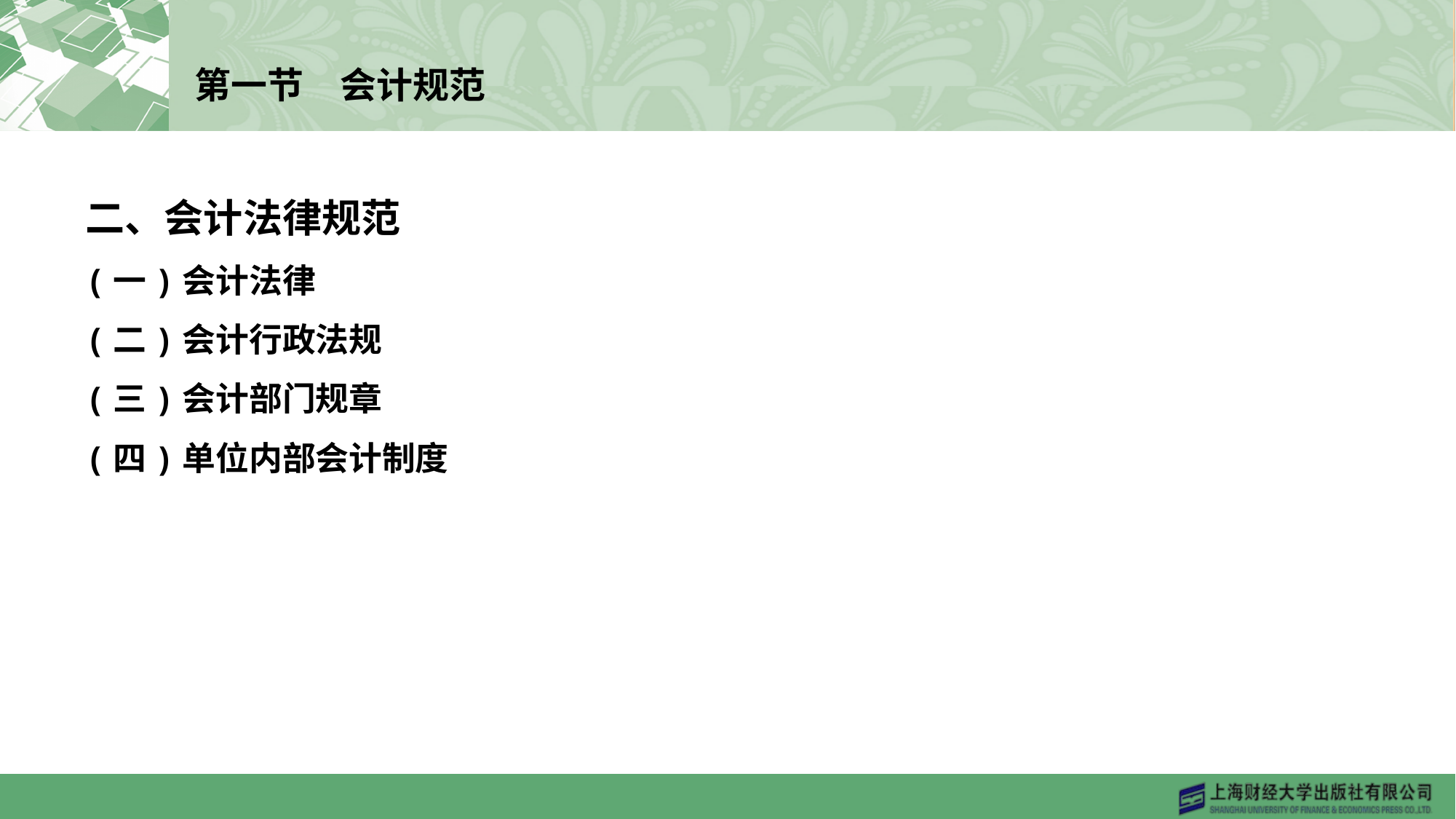

# 第一节　会计规范
二、会计法律规范
(一)会计法律
(二)会计行政法规
(三)会计部门规章
(四)单位内部会计制度